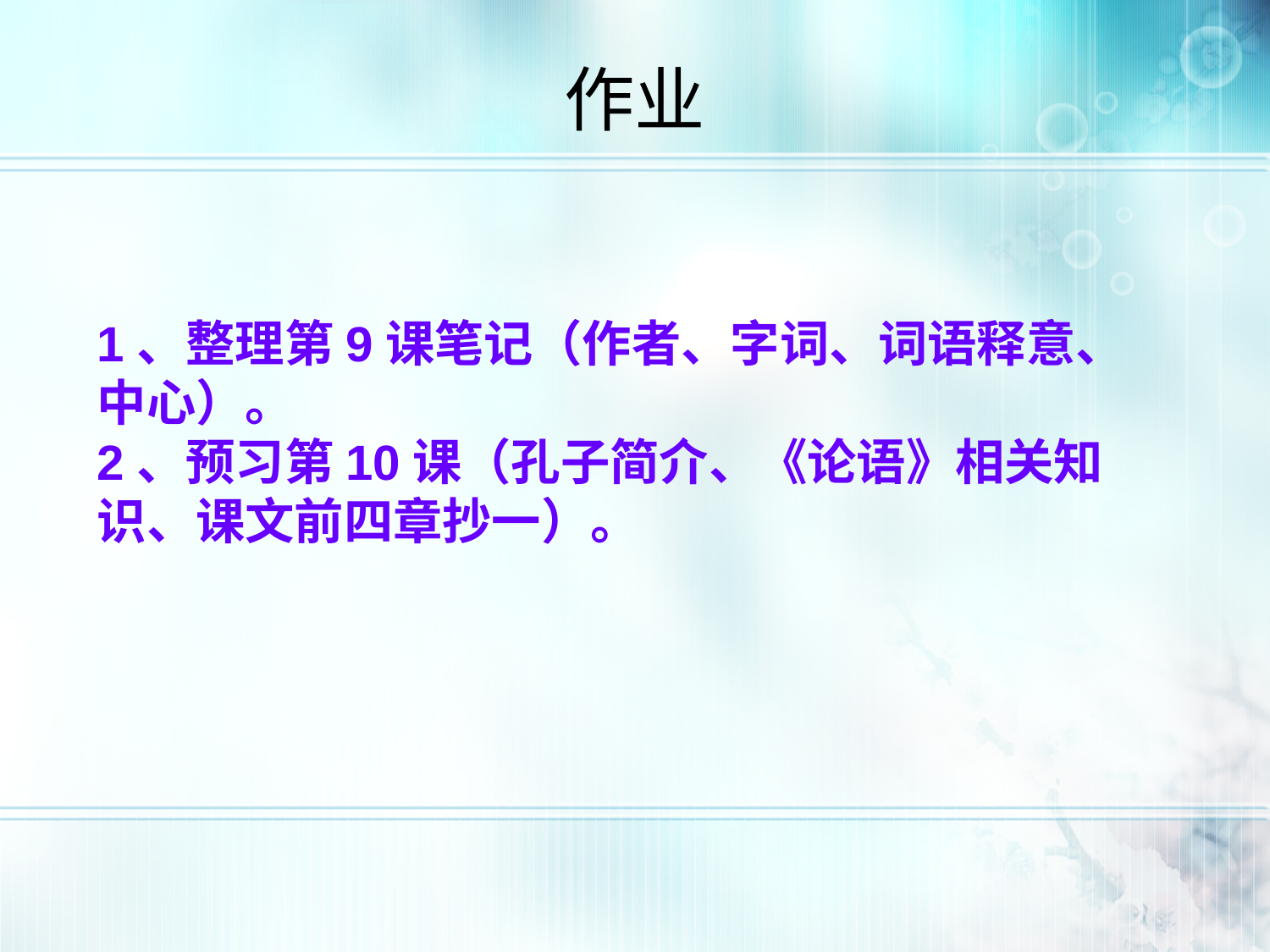

作业

1、整理第9课笔记（作者、字词、词语释意、中心）。
2、预习第10课（孔子简介、《论语》相关知识、课文前四章抄一）。